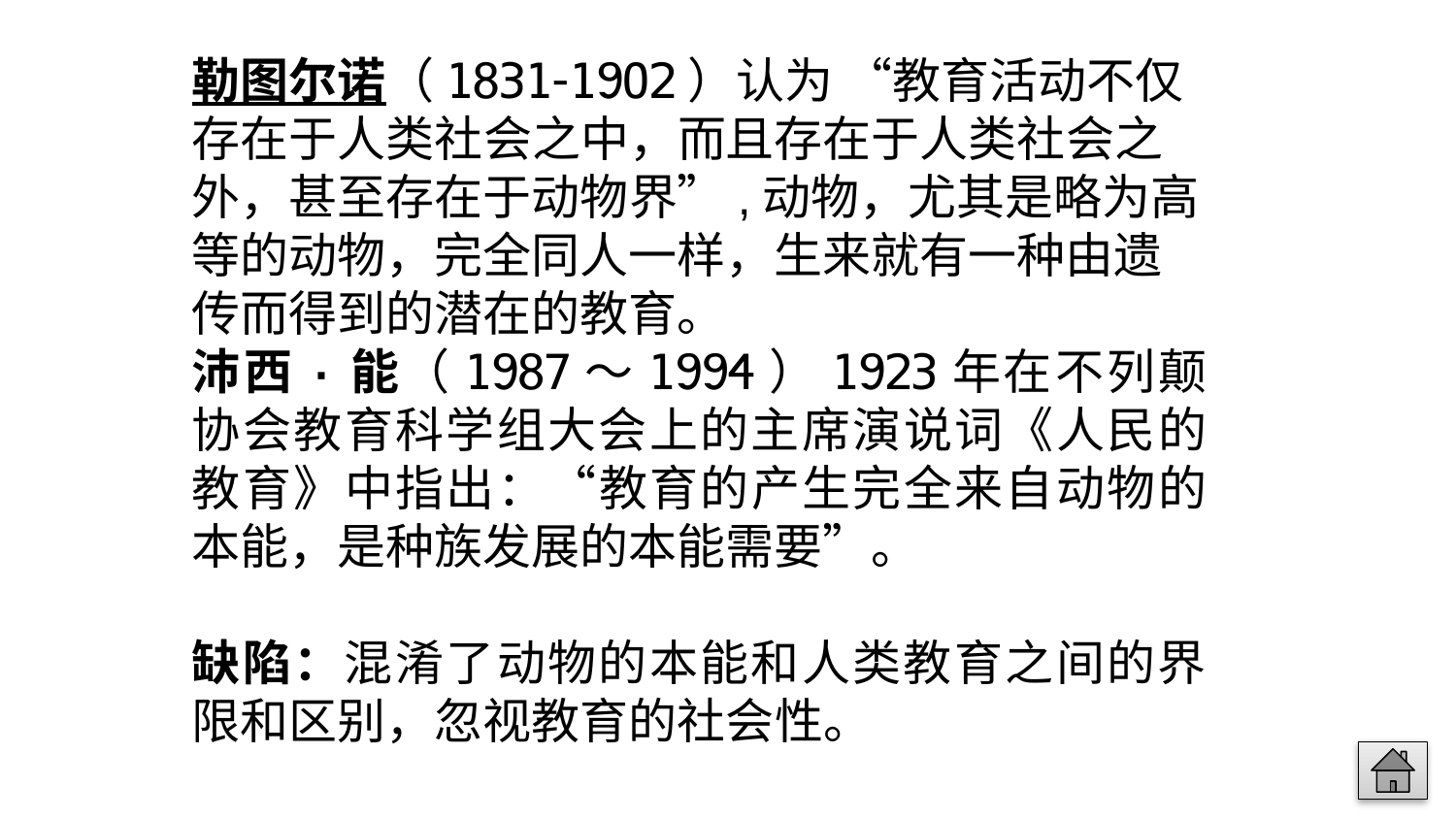

勒图尔诺（1831-1902）认为 “教育活动不仅存在于人类社会之中，而且存在于人类社会之外，甚至存在于动物界”,动物，尤其是略为高等的动物，完全同人一样，生来就有一种由遗传而得到的潜在的教育。
沛西·能（1987～1994）1923年在不列颠协会教育科学组大会上的主席演说词《人民的教育》中指出：“教育的产生完全来自动物的本能，是种族发展的本能需要”。

缺陷：混淆了动物的本能和人类教育之间的界限和区别，忽视教育的社会性。